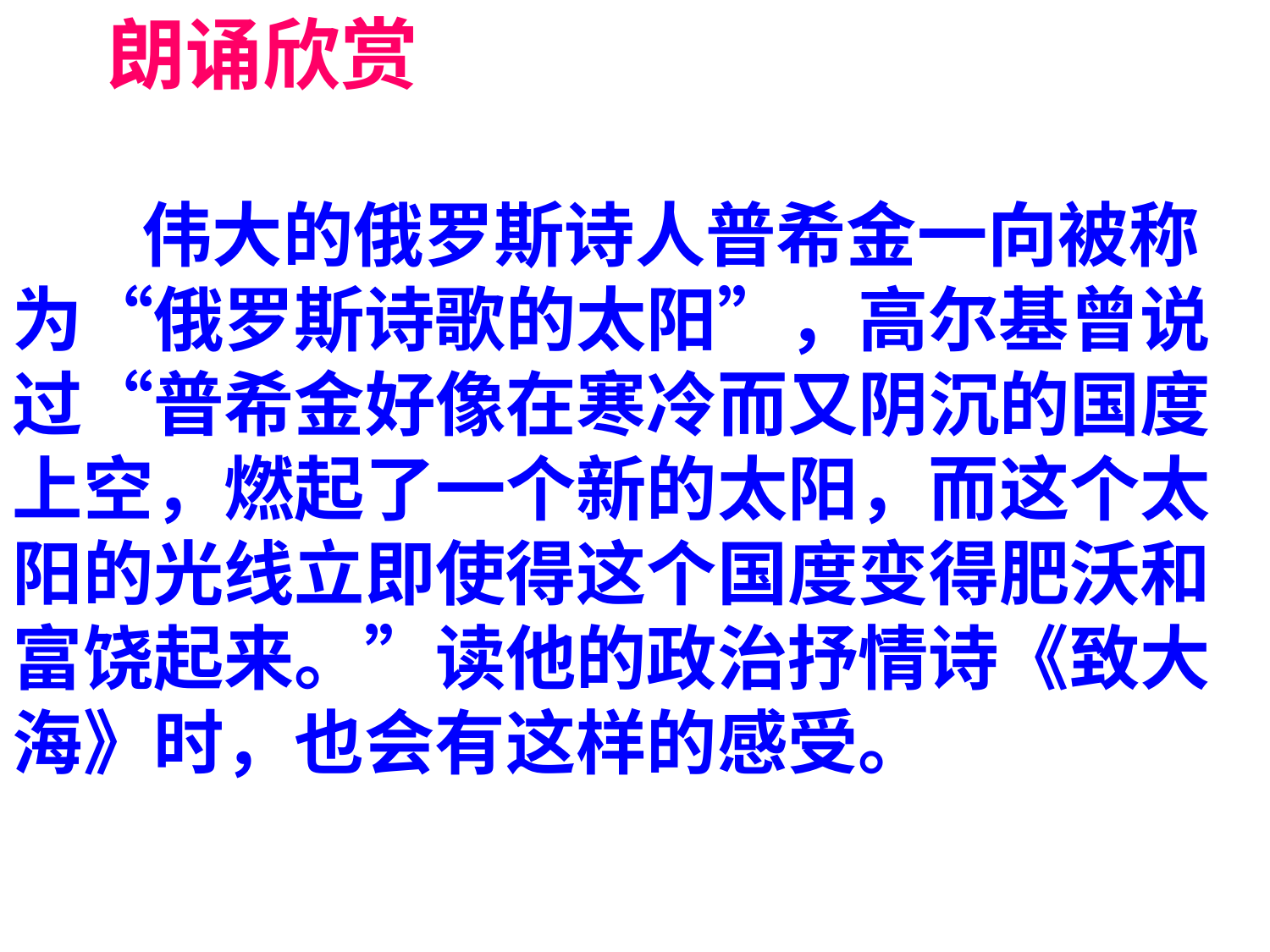

朗诵欣赏
       伟大的俄罗斯诗人普希金一向被称为“俄罗斯诗歌的太阳”，高尔基曾说过“普希金好像在寒冷而又阴沉的国度上空，燃起了一个新的太阳，而这个太阳的光线立即使得这个国度变得肥沃和富饶起来。”读他的政治抒情诗《致大海》时，也会有这样的感受。